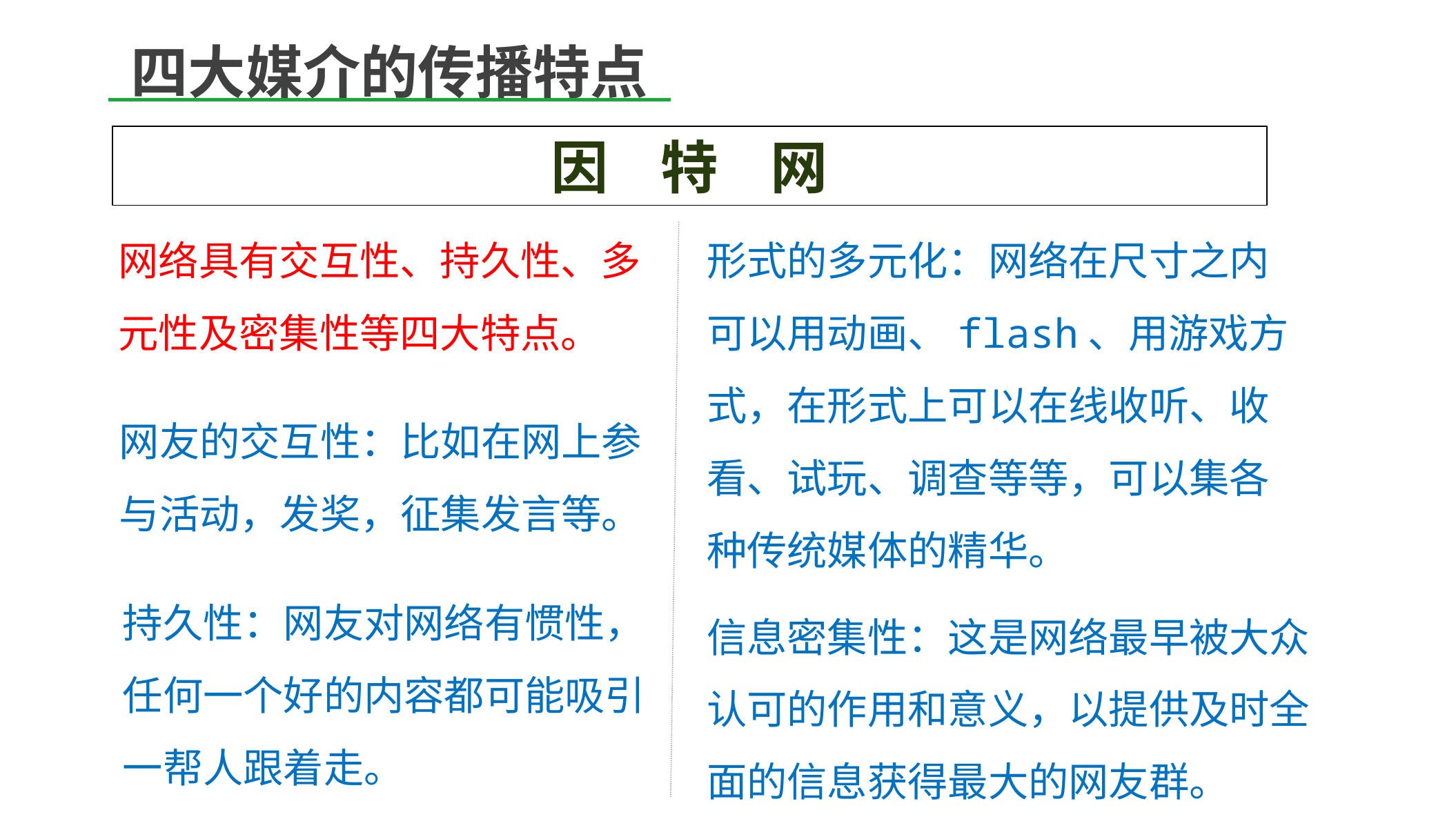

四大媒介的传播特点
因    特    网
网络具有交互性、持久性、多元性及密集性等四大特点。
形式的多元化：网络在尺寸之内可以用动画、flash、用游戏方式，在形式上可以在线收听、收看、试玩、调查等等，可以集各种传统媒体的精华。
网友的交互性：比如在网上参与活动，发奖，征集发言等。
持久性：网友对网络有惯性，任何一个好的内容都可能吸引一帮人跟着走。
信息密集性：这是网络最早被大众认可的作用和意义，以提供及时全面的信息获得最大的网友群。